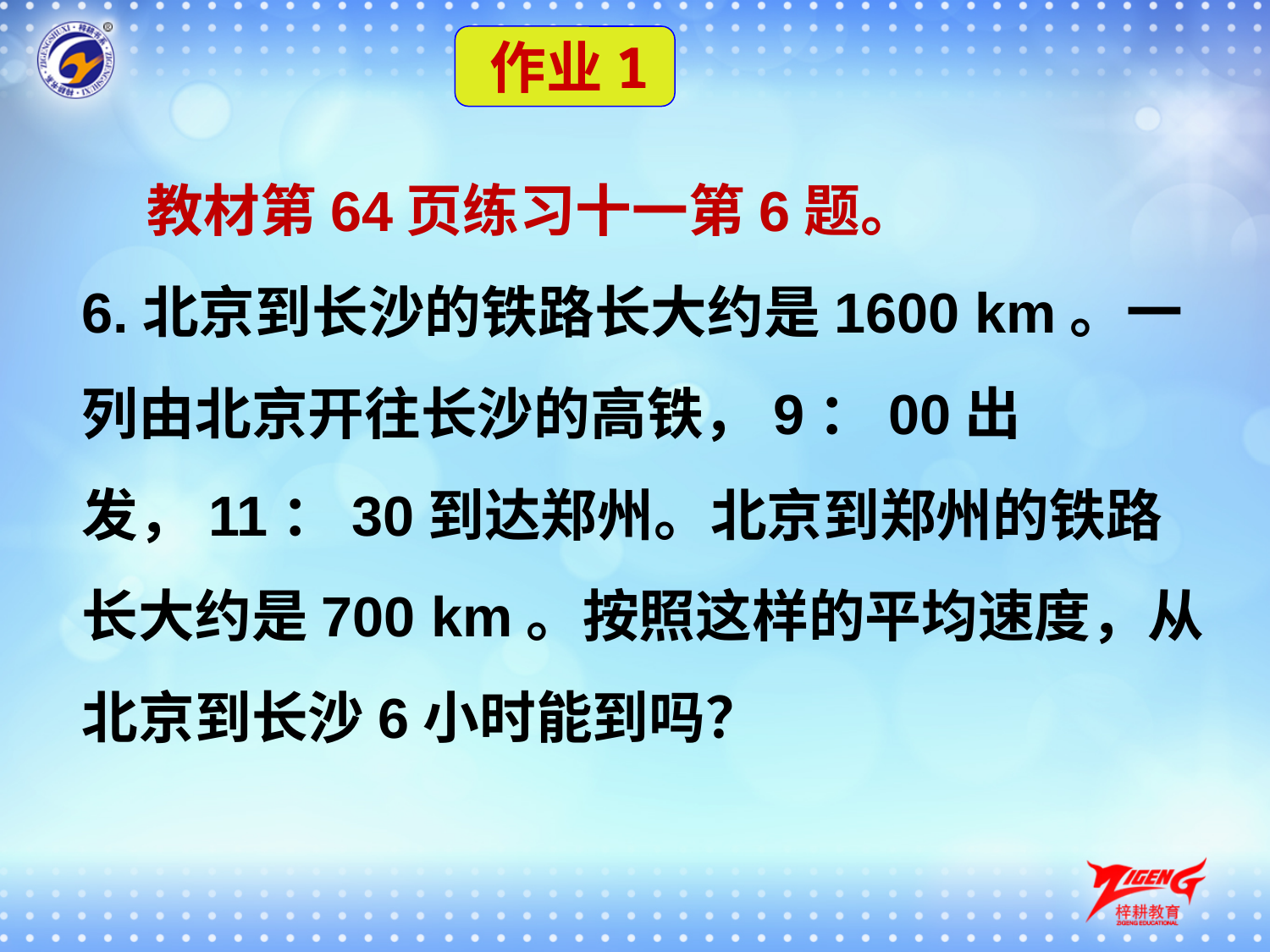

作业1
    教材第64页练习十一第6题。
6.北京到长沙的铁路长大约是1600 km。一列由北京开往长沙的高铁，9：00出发，11：30到达郑州。北京到郑州的铁路长大约是700 km。按照这样的平均速度，从北京到长沙6小时能到吗？